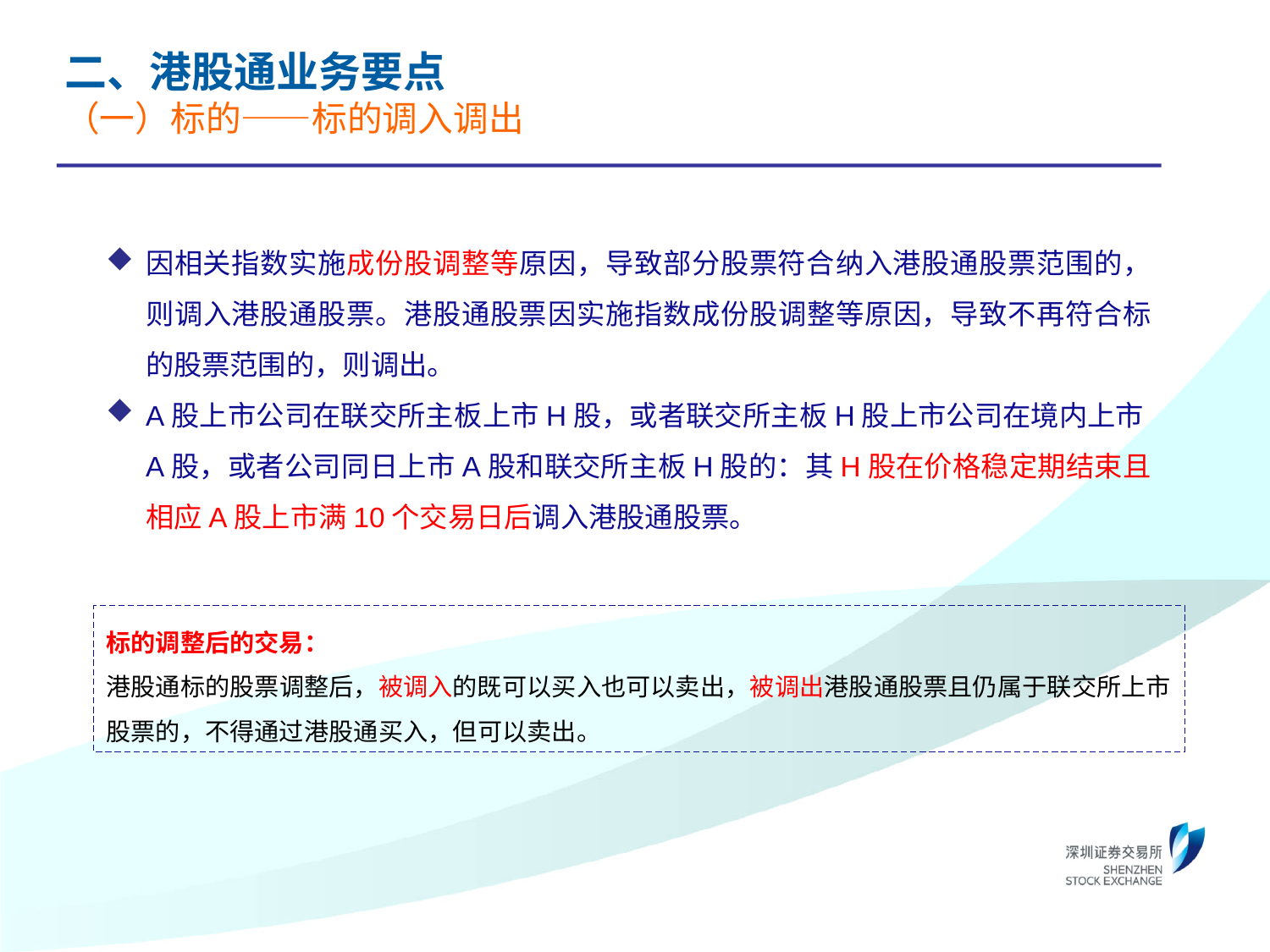

二、港股通业务要点
（一）标的——标的调入调出

因相关指数实施成份股调整等原因，导致部分股票符合纳入港股通股票范围的，则调入港股通股票。港股通股票因实施指数成份股调整等原因，导致不再符合标的股票范围的，则调出。
A股上市公司在联交所主板上市H股，或者联交所主板H股上市公司在境内上市A股，或者公司同日上市A股和联交所主板H股的：其H股在价格稳定期结束且相应A股上市满10个交易日后调入港股通股票。
标的调整后的交易：
港股通标的股票调整后，被调入的既可以买入也可以卖出，被调出港股通股票且仍属于联交所上市股票的，不得通过港股通买入，但可以卖出。